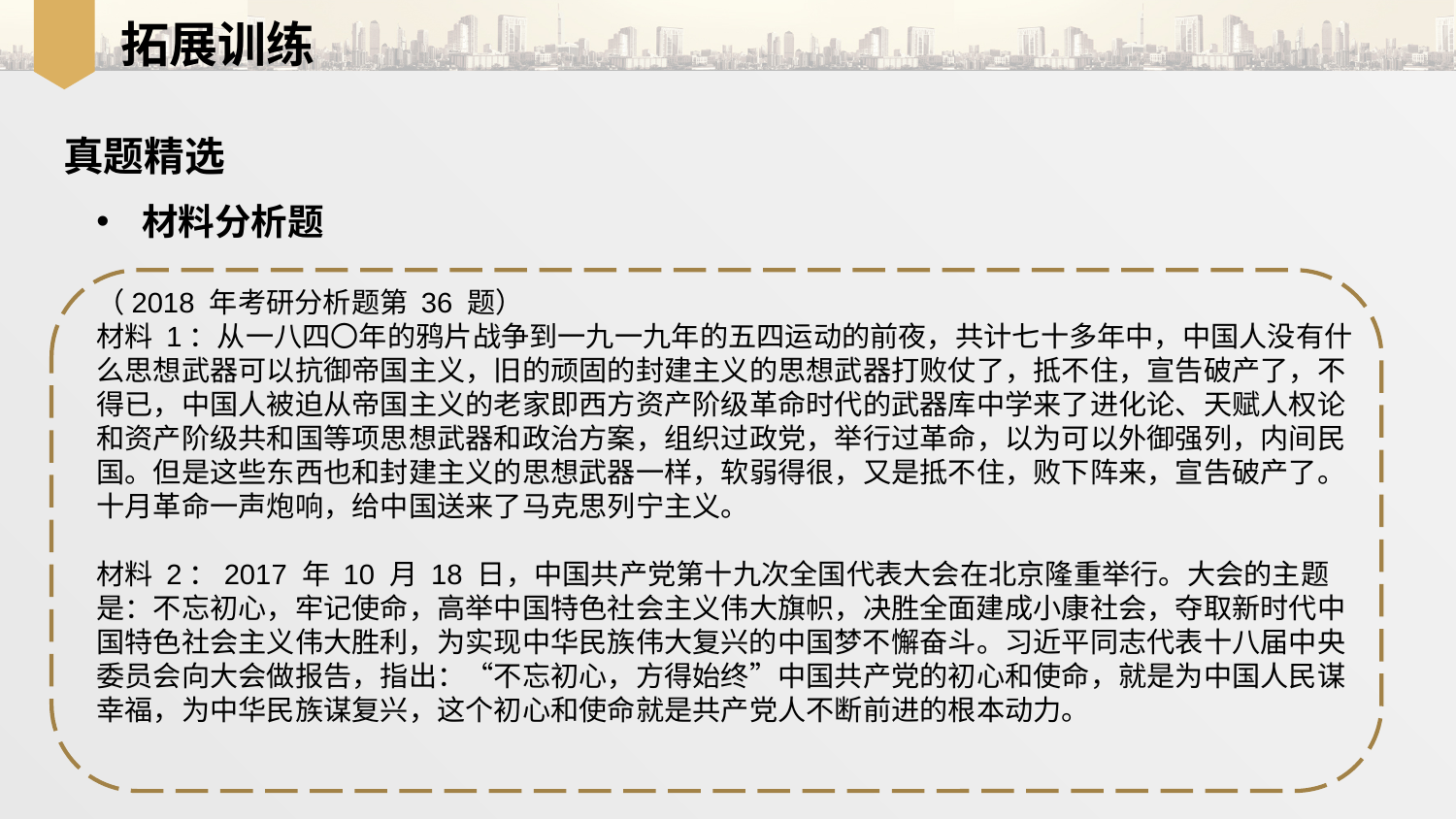

拓展训练
真题精选
材料分析题

（2018 年考研分析题第 36 题）
材料 1：从一八四〇年的鸦片战争到一九一九年的五四运动的前夜，共计七十多年中，中国人没有什么思想武器可以抗御帝国主义，旧的顽固的封建主义的思想武器打败仗了，抵不住，宣告破产了，不得已，中国人被迫从帝国主义的老家即西方资产阶级革命时代的武器库中学来了进化论、天赋人权论和资产阶级共和国等项思想武器和政治方案，组织过政党，举行过革命，以为可以外御强列，内间民国。但是这些东西也和封建主义的思想武器一样，软弱得很，又是抵不住，败下阵来，宣告破产了。
十月革命一声炮响，给中国送来了马克思列宁主义。

材料 2：2017 年 10 月 18 日，中国共产党第十九次全国代表大会在北京隆重举行。大会的主题是：不忘初心，牢记使命，高举中国特色社会主义伟大旗帜，决胜全面建成小康社会，夺取新时代中国特色社会主义伟大胜利，为实现中华民族伟大复兴的中国梦不懈奋斗。习近平同志代表十八届中央委员会向大会做报告，指出：“不忘初心，方得始终”中国共产党的初心和使命，就是为中国人民谋幸福，为中华民族谋复兴，这个初心和使命就是共产党人不断前进的根本动力。